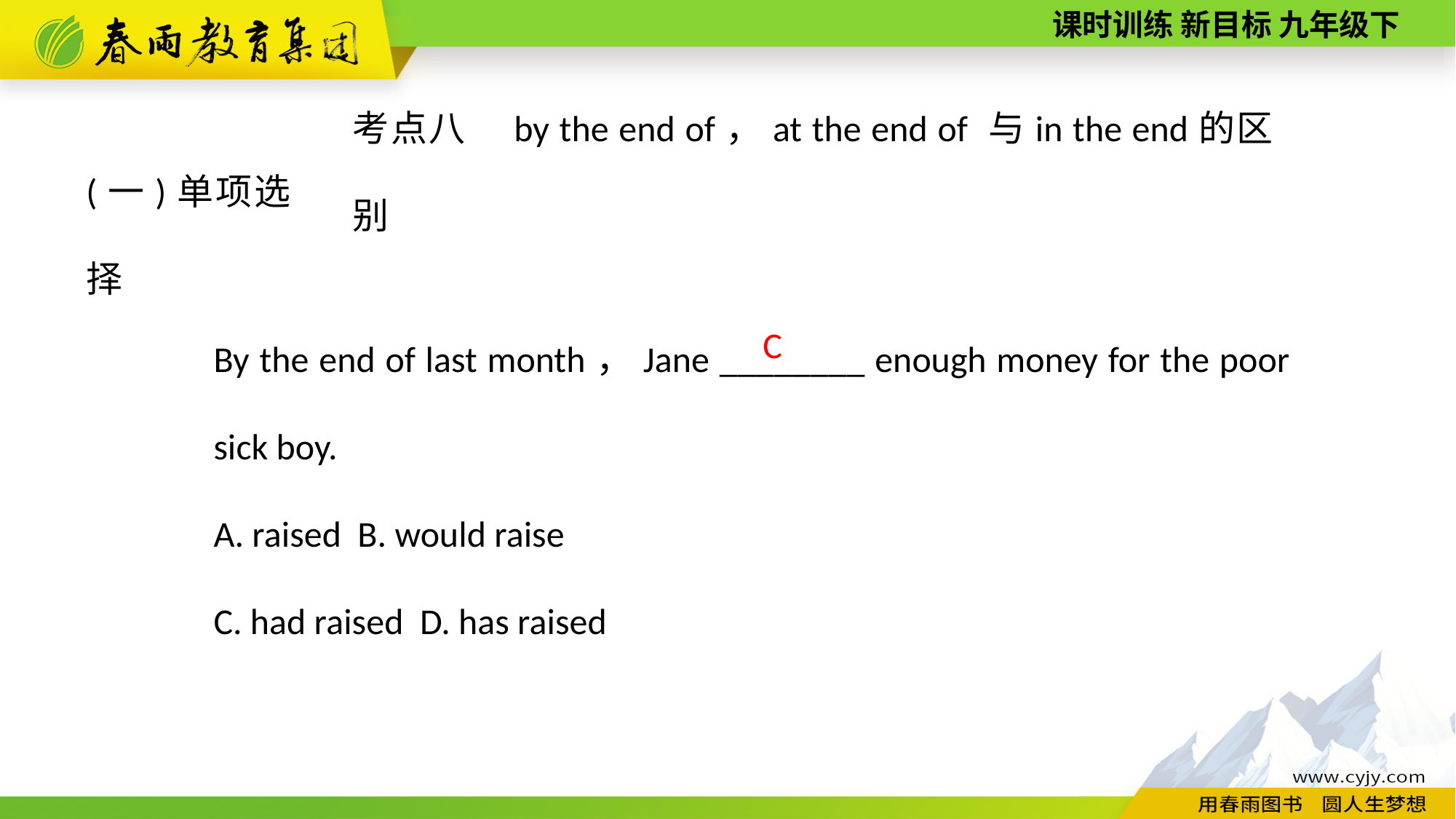

考点八　by the end of，at the end of 与in the end的区别
(一)单项选择
By the end of last month，Jane ________ enough money for the poor sick boy.
A. raised  B. would raise
C. had raised  D. has raised
C